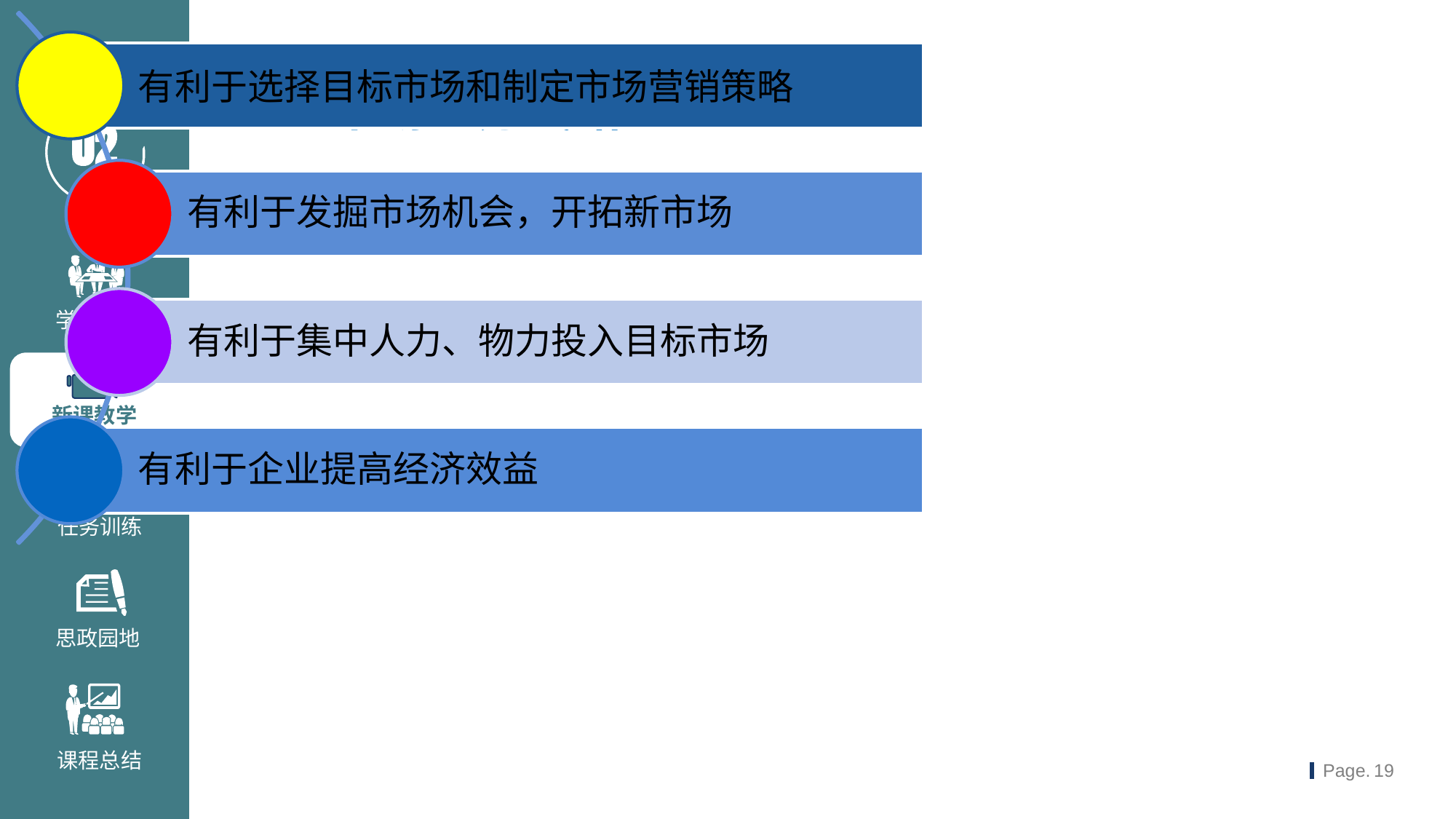

一、市场细分战略
（一）市场细分的含义和作用
有利于选择目标市场和制定市场营销策略
有利于发掘市场机会，开拓新市场
有利于集中人力、物力投入目标市场
有利于企业提高经济效益